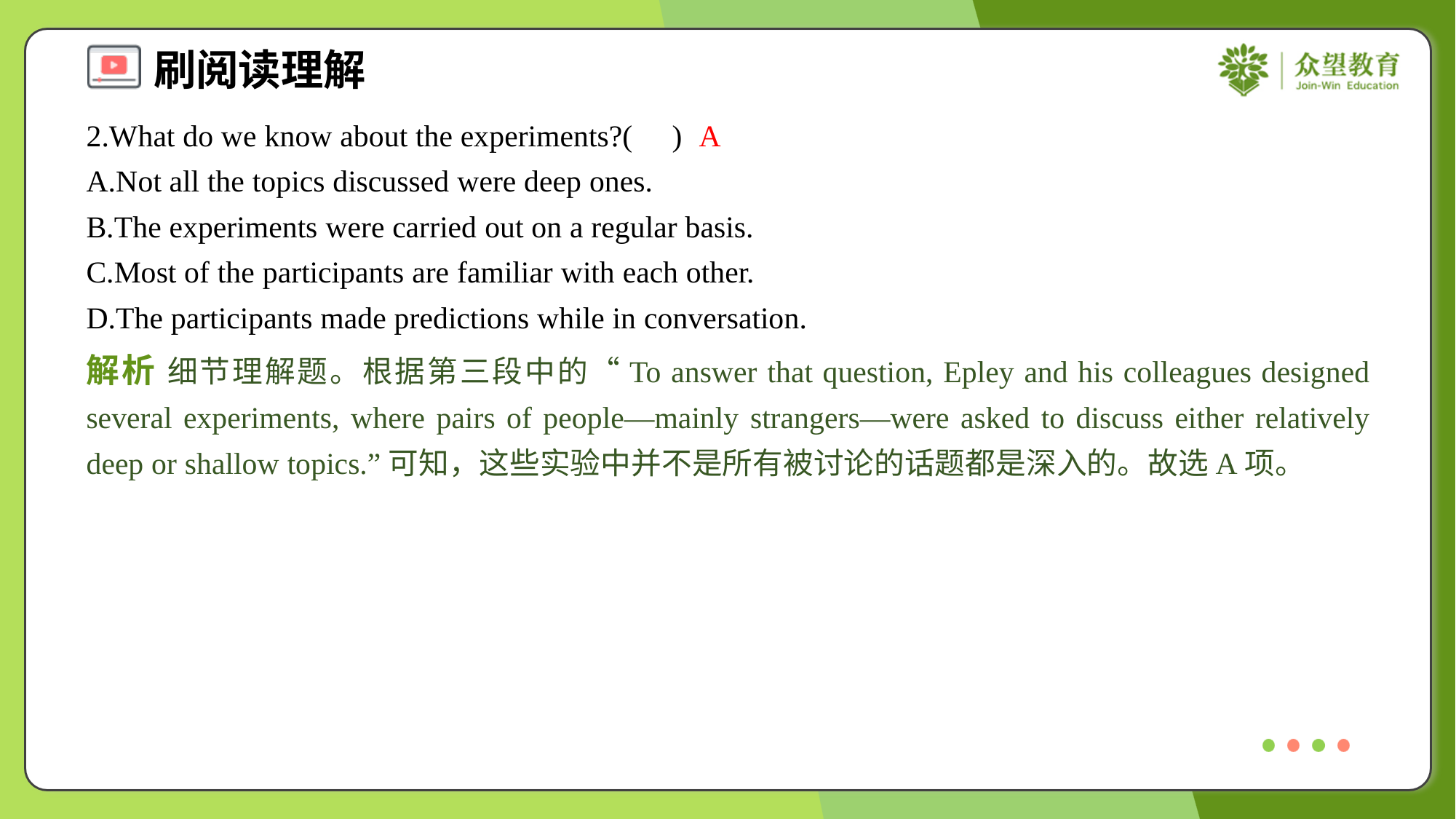

2.What do we know about the experiments?(     )
A
A.Not all the topics discussed were deep ones.
B.The experiments were carried out on a regular basis.
C.Most of the participants are familiar with each other.
D.The participants made predictions while in conversation.
解析 细节理解题。根据第三段中的“To answer that question, Epley and his colleagues designed several experiments, where pairs of people—mainly strangers—were asked to discuss either relatively deep or shallow topics.”可知，这些实验中并不是所有被讨论的话题都是深入的。故选A项。